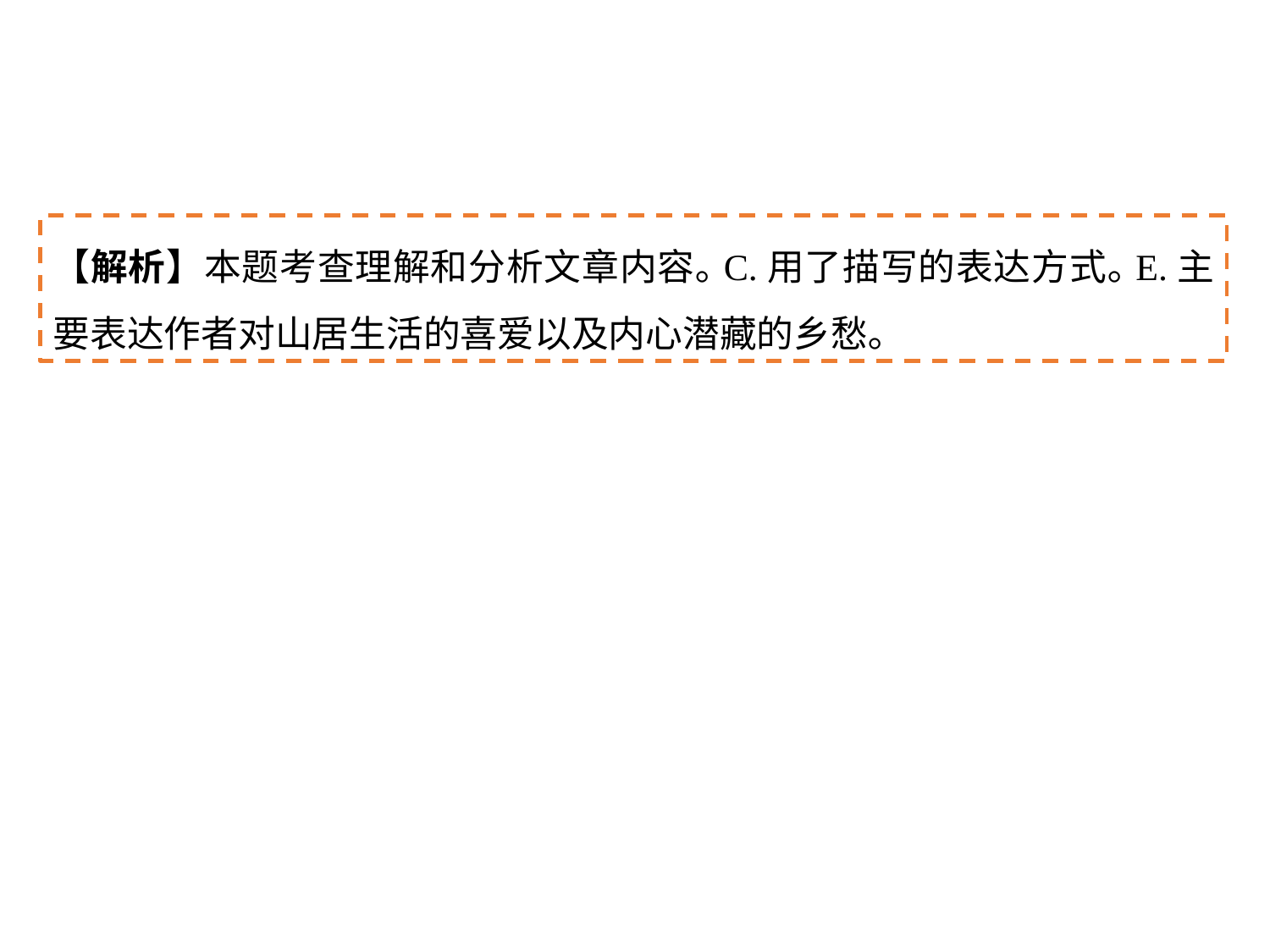

【解析】本题考查理解和分析文章内容｡C.用了描写的表达方式｡E.主要表达作者对山居生活的喜爱以及内心潜藏的乡愁｡